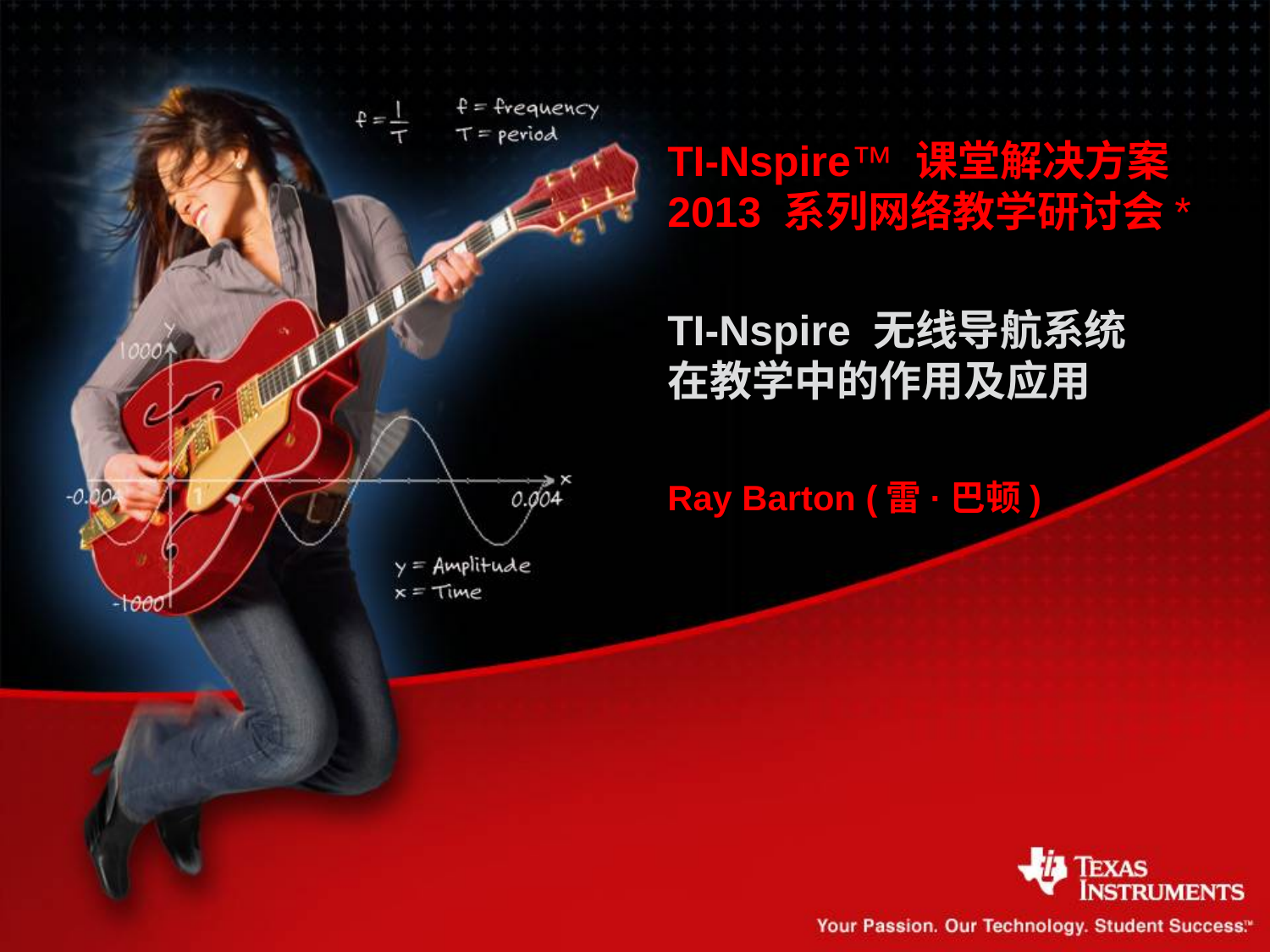

TI-Nspire™ 课堂解决方案
2013 系列网络教学研讨会*

TI-Nspire 无线导航系统
在教学中的作用及应用
Ray Barton (雷·巴顿)